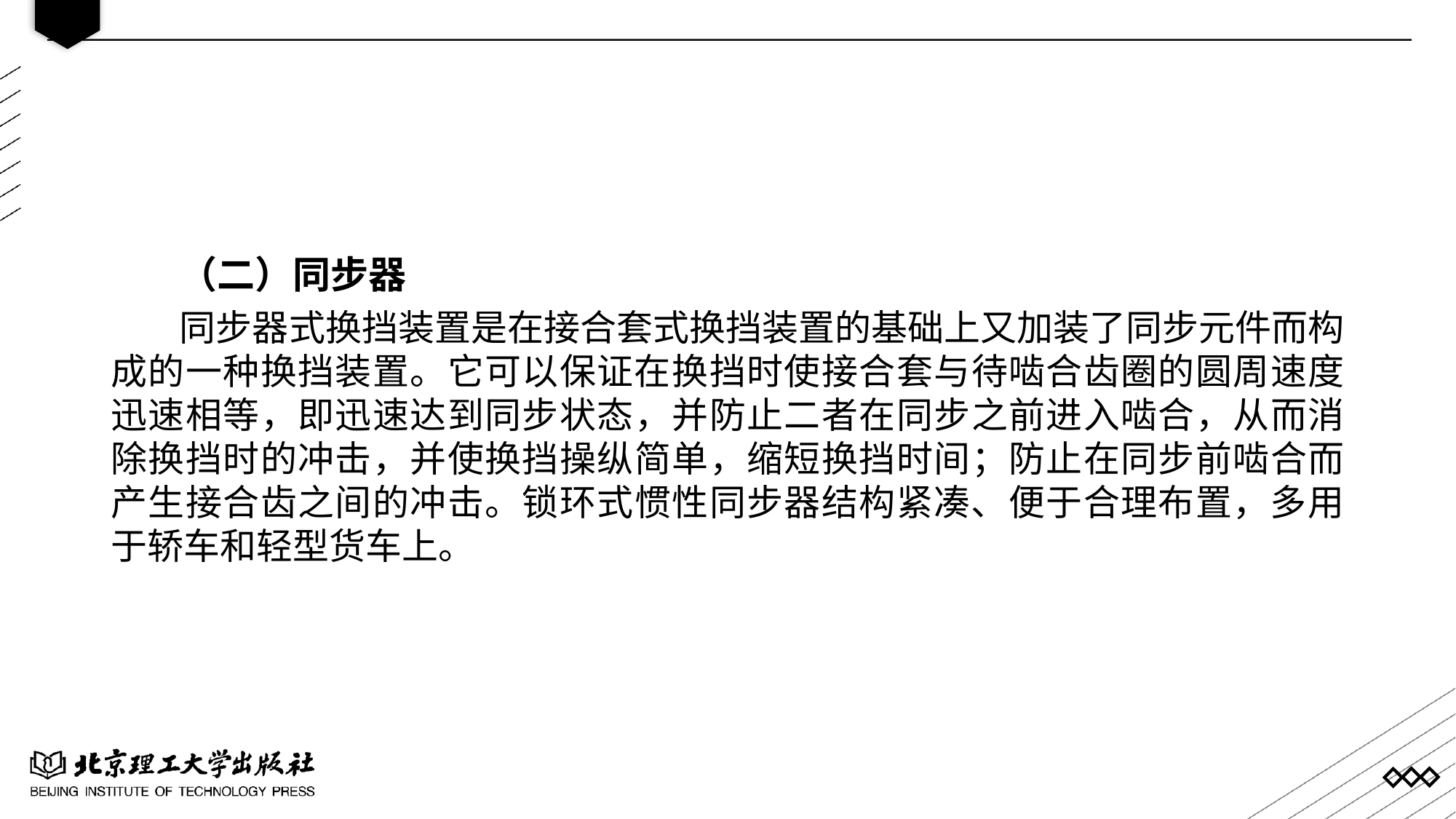

（二）同步器
同步器式换挡装置是在接合套式换挡装置的基础上又加装了同步元件而构成的一种换挡装置。它可以保证在换挡时使接合套与待啮合齿圈的圆周速度迅速相等，即迅速达到同步状态，并防止二者在同步之前进入啮合，从而消除换挡时的冲击，并使换挡操纵简单，缩短换挡时间；防止在同步前啮合而产生接合齿之间的冲击。锁环式惯性同步器结构紧凑、便于合理布置，多用于轿车和轻型货车上。